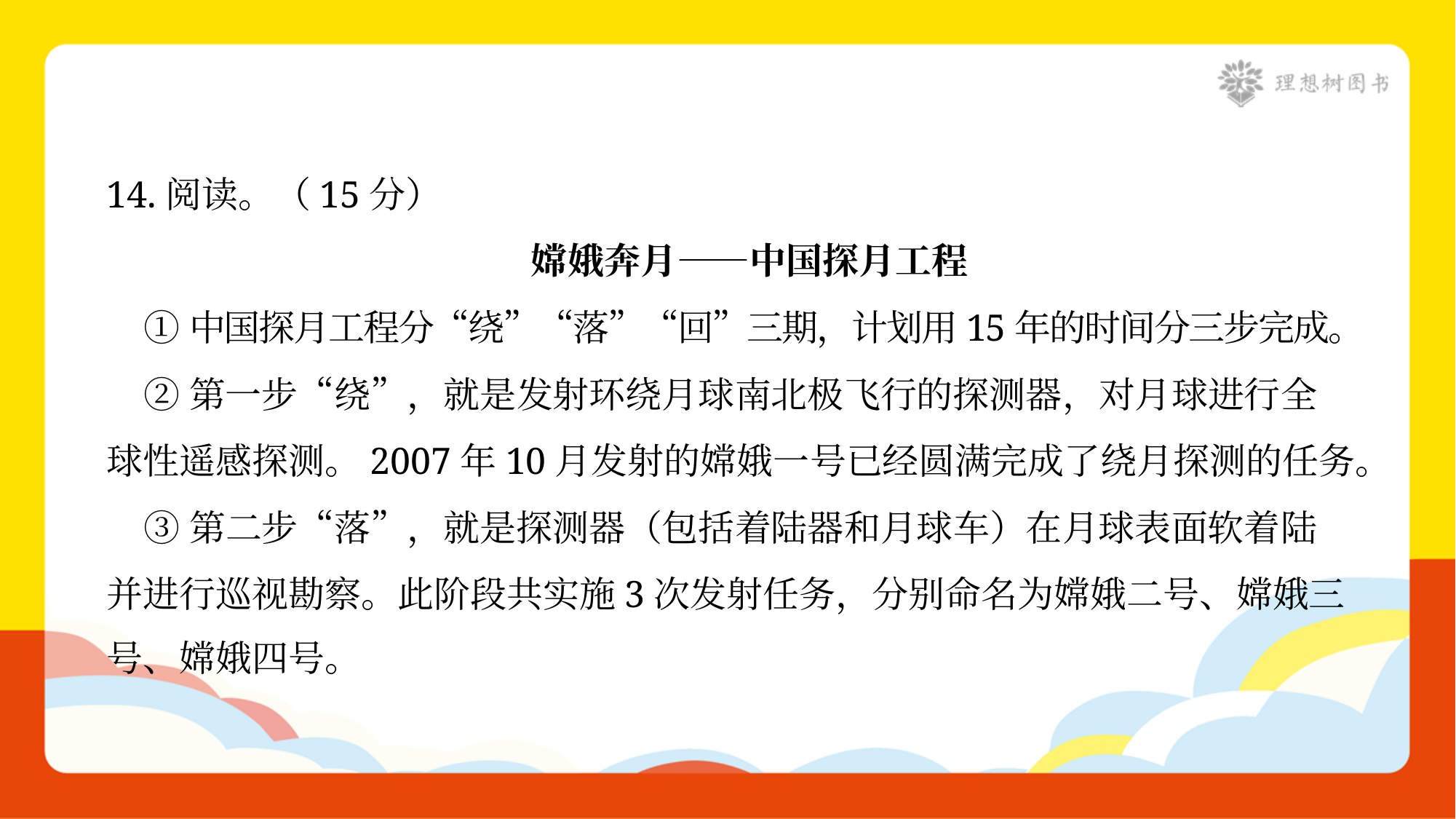

14.阅读。（15分）
嫦娥奔月——中国探月工程
    ①中国探月工程分“绕”“落”“回”三期，计划用15年的时间分三步完成。
    ②第一步“绕”，就是发射环绕月球南北极飞行的探测器，对月球进行全
球性遥感探测。2007年10月发射的嫦娥一号已经圆满完成了绕月探测的任务。
    ③第二步“落”，就是探测器（包括着陆器和月球车）在月球表面软着陆
并进行巡视勘察。此阶段共实施3次发射任务，分别命名为嫦娥二号、嫦娥三
号、嫦娥四号。